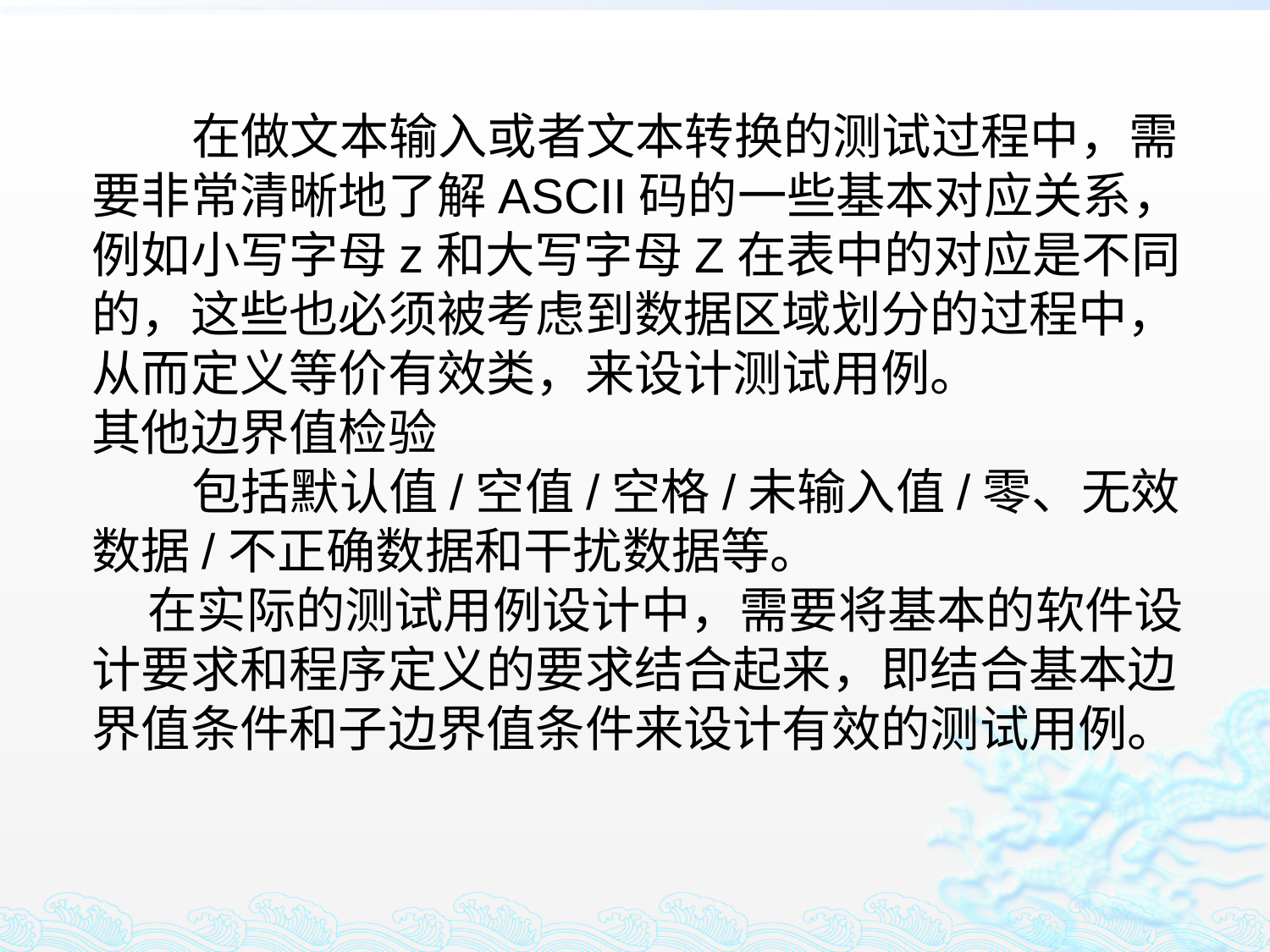

在做文本输入或者文本转换的测试过程中，需要非常清晰地了解ASCII码的一些基本对应关系，例如小写字母z和大写字母Z在表中的对应是不同的，这些也必须被考虑到数据区域划分的过程中，从而定义等价有效类，来设计测试用例。
其他边界值检验
        包括默认值/空值/空格/未输入值/零、无效数据/不正确数据和干扰数据等。
    在实际的测试用例设计中，需要将基本的软件设计要求和程序定义的要求结合起来，即结合基本边界值条件和子边界值条件来设计有效的测试用例。